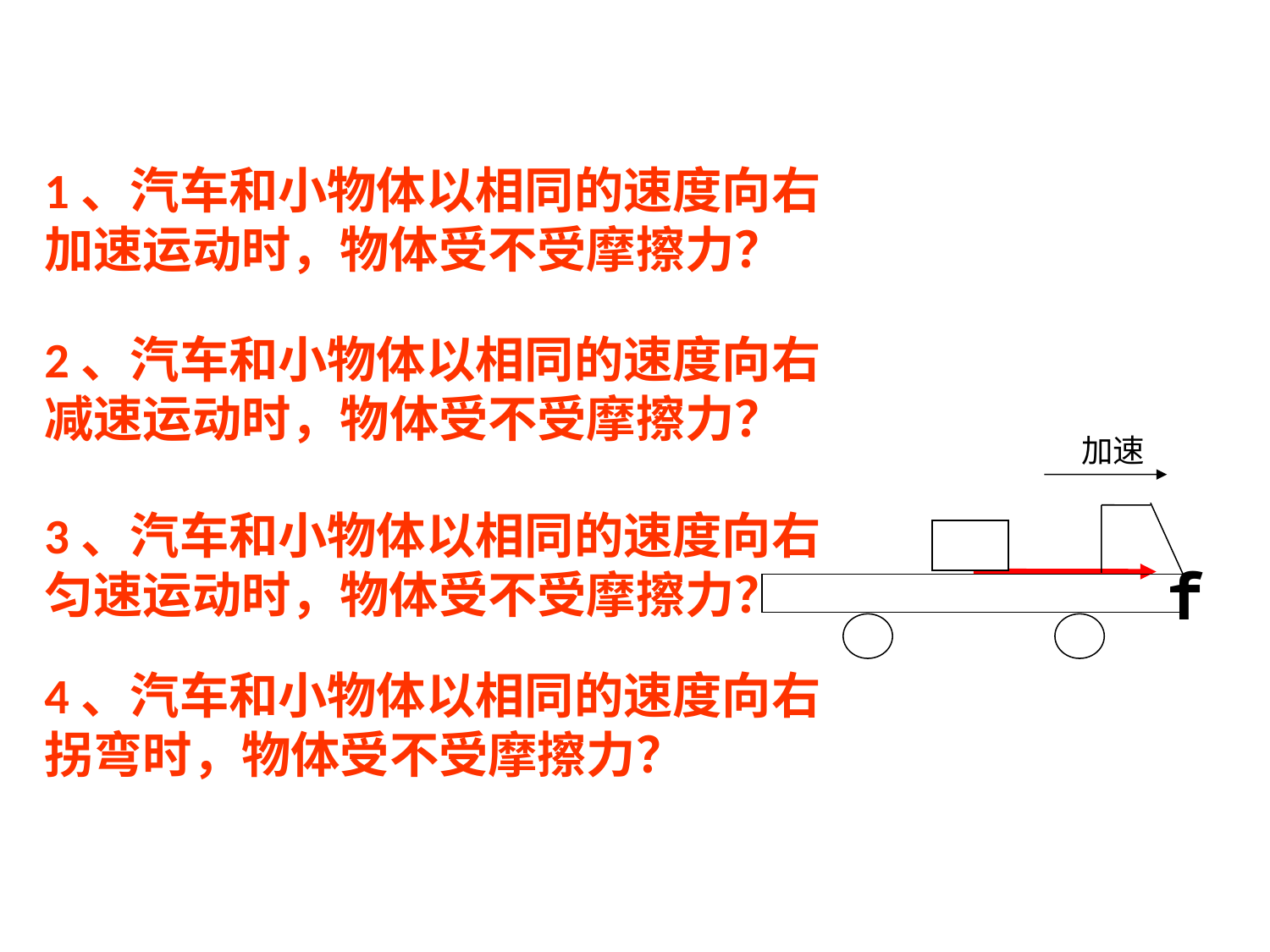

#
1、汽车和小物体以相同的速度向右加速运动时，物体受不受摩擦力？

2、汽车和小物体以相同的速度向右减速运动时，物体受不受摩擦力？

加速
3、汽车和小物体以相同的速度向右匀速运动时，物体受不受摩擦力？
f

4、汽车和小物体以相同的速度向右拐弯时，物体受不受摩擦力？